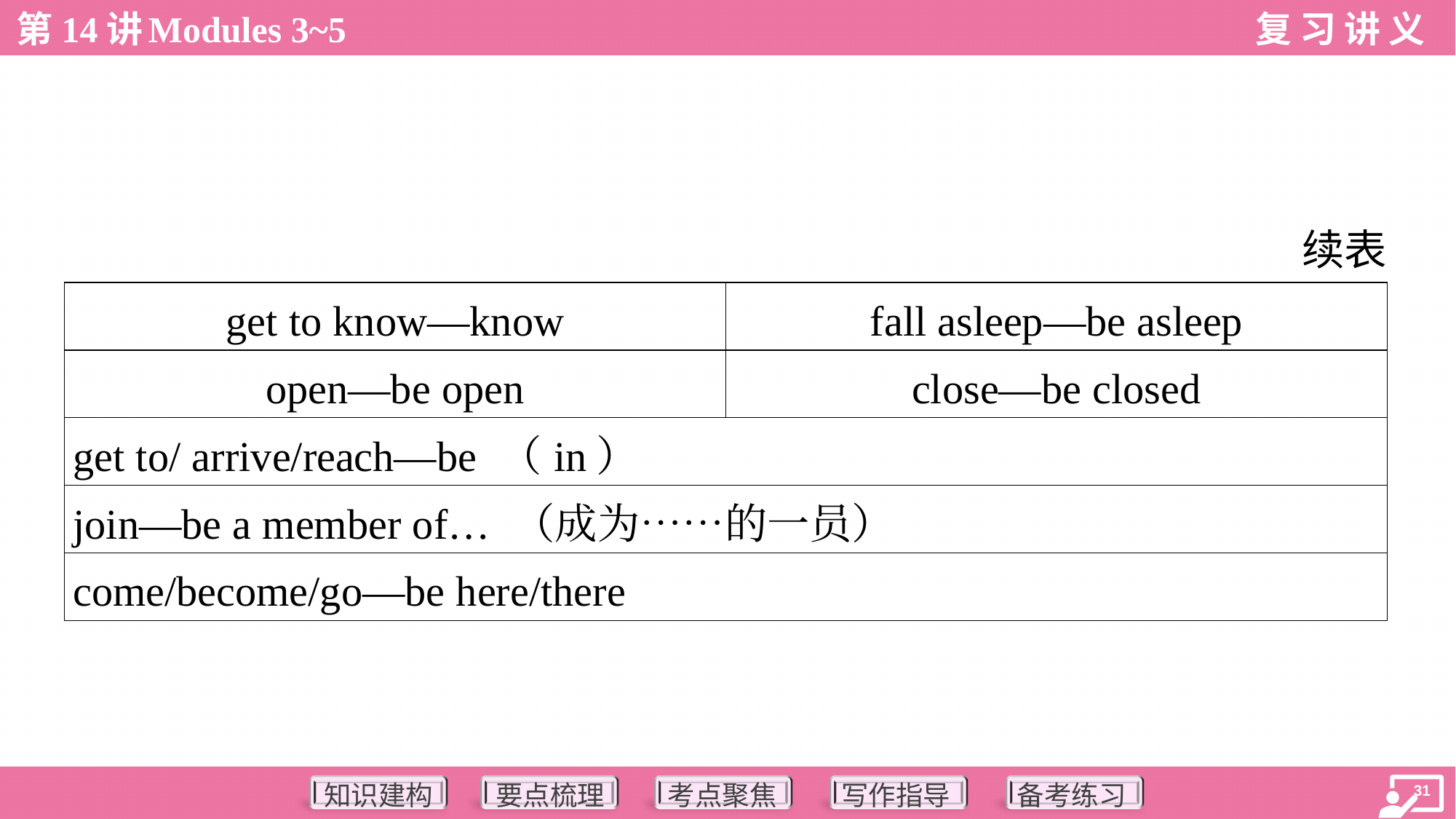

续表
| get to know—know | fall asleep—be asleep |
| --- | --- |
| open—be open | close—be closed |
| get to/ arrive/reach—be （in） |  |
| join—be a member of… （成为……的一员） |  |
| come/become/go—be here/there |  |